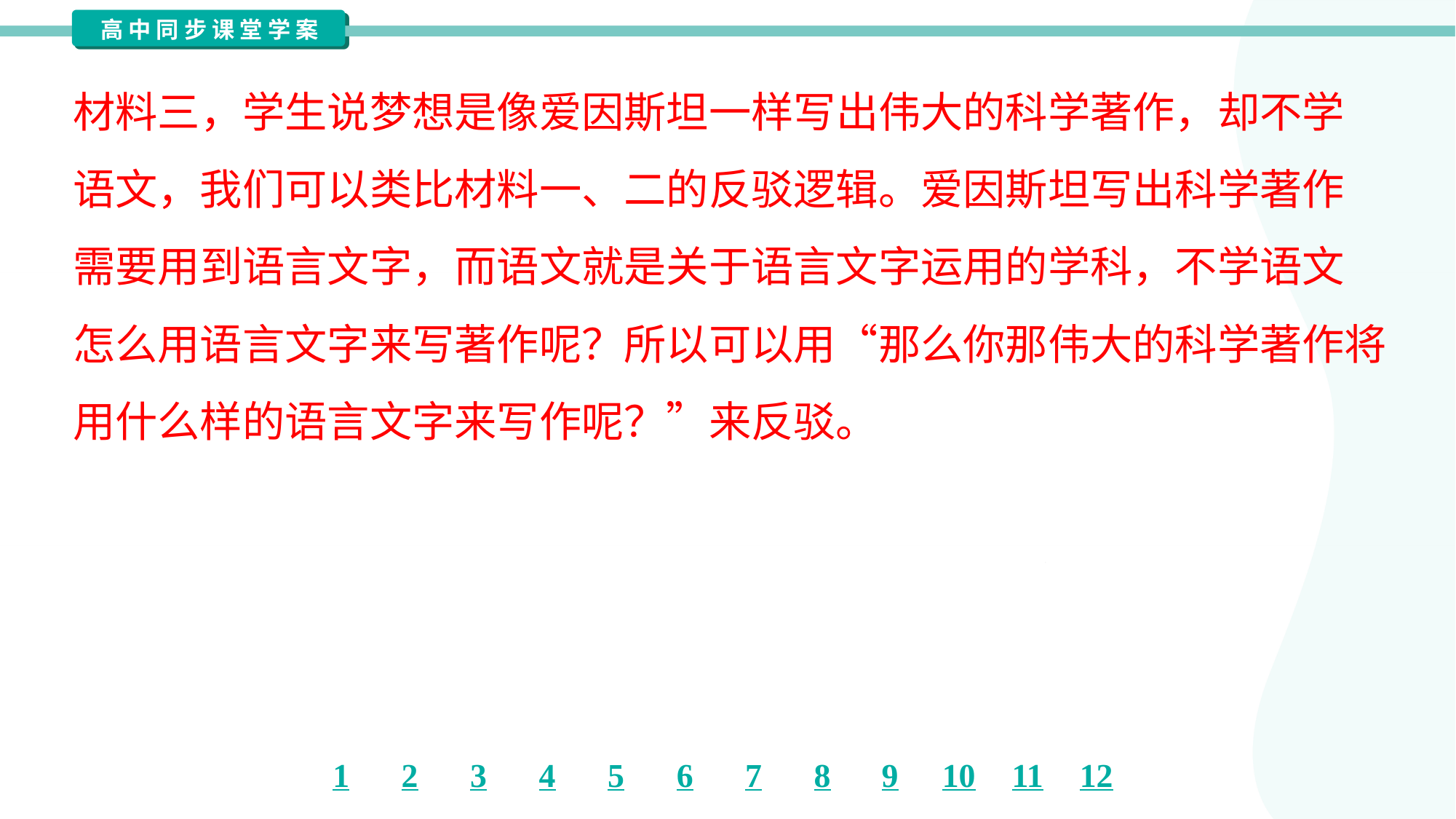

材料三，学生说梦想是像爱因斯坦一样写出伟大的科学著作，却不学
语文，我们可以类比材料一、二的反驳逻辑。爱因斯坦写出科学著作
需要用到语言文字，而语文就是关于语言文字运用的学科，不学语文
怎么用语言文字来写著作呢？所以可以用“那么你那伟大的科学著作将
用什么样的语言文字来写作呢？”来反驳。